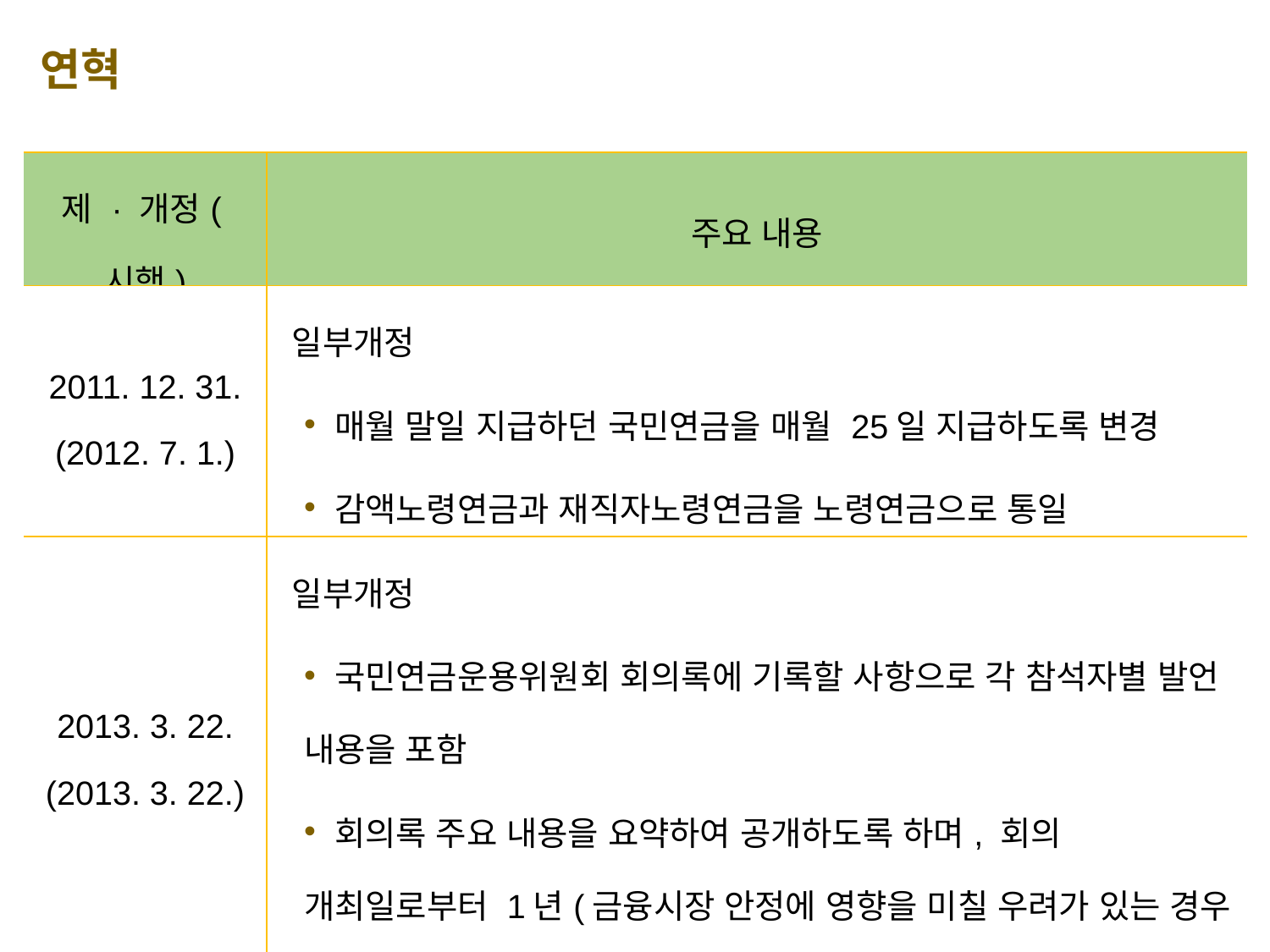

연혁
| 제 · 개정(시행) | 주요 내용 |
| --- | --- |
| 2011. 12. 31. (2012. 7. 1.) | 일부개정 매월 말일 지급하던 국민연금을 매월 25일 지급하도록 변경 감액노령연금과 재직자노령연금을 노령연금으로 통일 |
| 2013. 3. 22. (2013. 3. 22.) | 일부개정 국민연금운용위원회 회의록에 기록할 사항으로 각 참석자별 발언 내용을 포함 회의록 주요 내용을 요약하여 공개하도록 하며, 회의 개최일로부터 1년(금융시장 안정에 영향을 미칠 우려가 있는 경우 등에는 4년) 후에는 회의록 공개 |